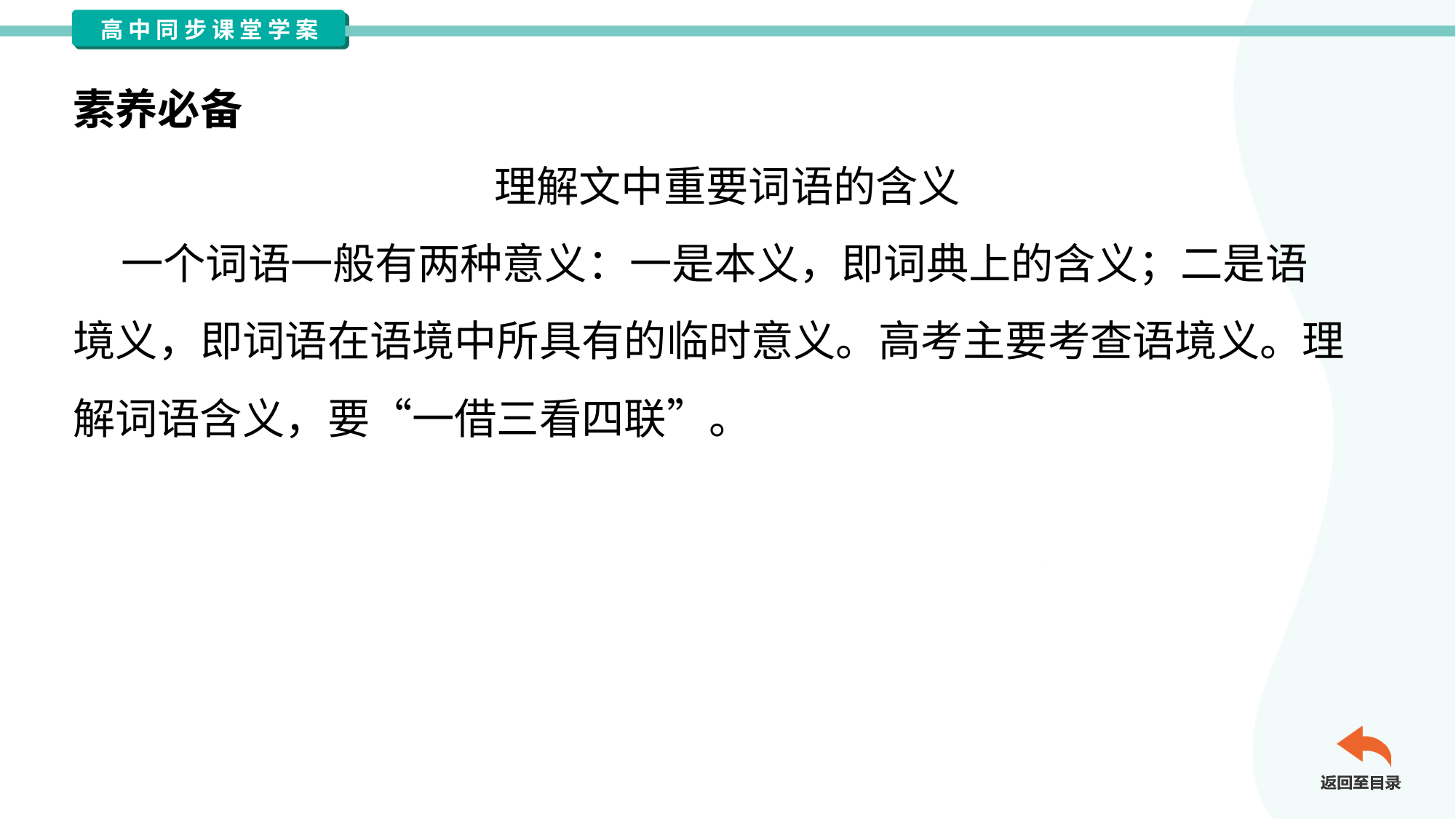

素养必备
理解文中重要词语的含义
    一个词语一般有两种意义：一是本义，即词典上的含义；二是语
境义，即词语在语境中所具有的临时意义。高考主要考查语境义。理
解词语含义，要“一借三看四联”。